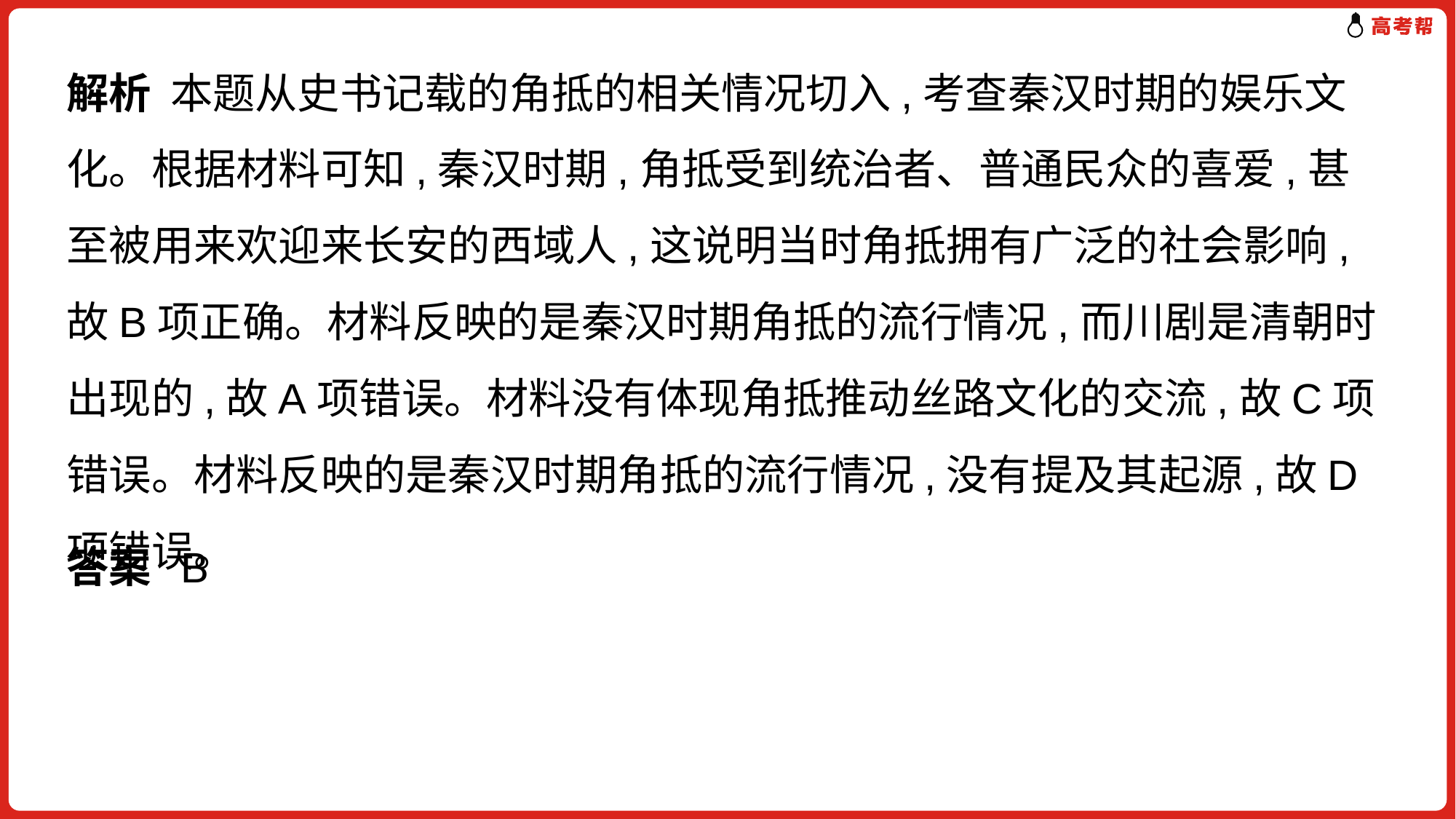

解析  本题从史书记载的角抵的相关情况切入,考查秦汉时期的娱乐文化。根据材料可知,秦汉时期,角抵受到统治者、普通民众的喜爱,甚至被用来欢迎来长安的西域人,这说明当时角抵拥有广泛的社会影响,故B项正确。材料反映的是秦汉时期角抵的流行情况,而川剧是清朝时出现的,故A项错误。材料没有体现角抵推动丝路文化的交流,故C项错误。材料反映的是秦汉时期角抵的流行情况,没有提及其起源,故D项错误。
答案  B